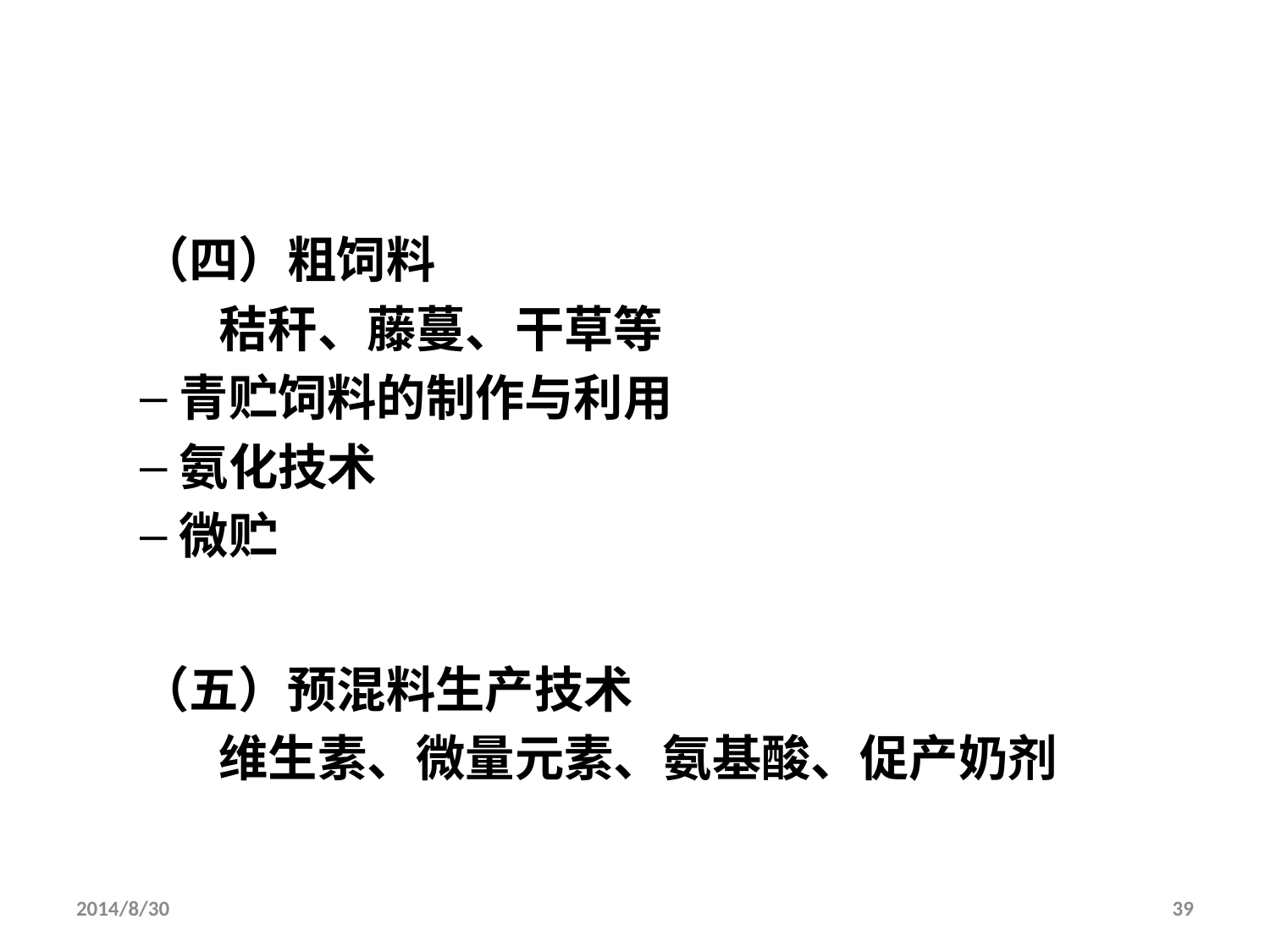

#
（四）粗饲料
      秸秆、藤蔓、干草等
青贮饲料的制作与利用
氨化技术
微贮

（五）预混料生产技术
      维生素、微量元素、氨基酸、促产奶剂
2014/8/30
39